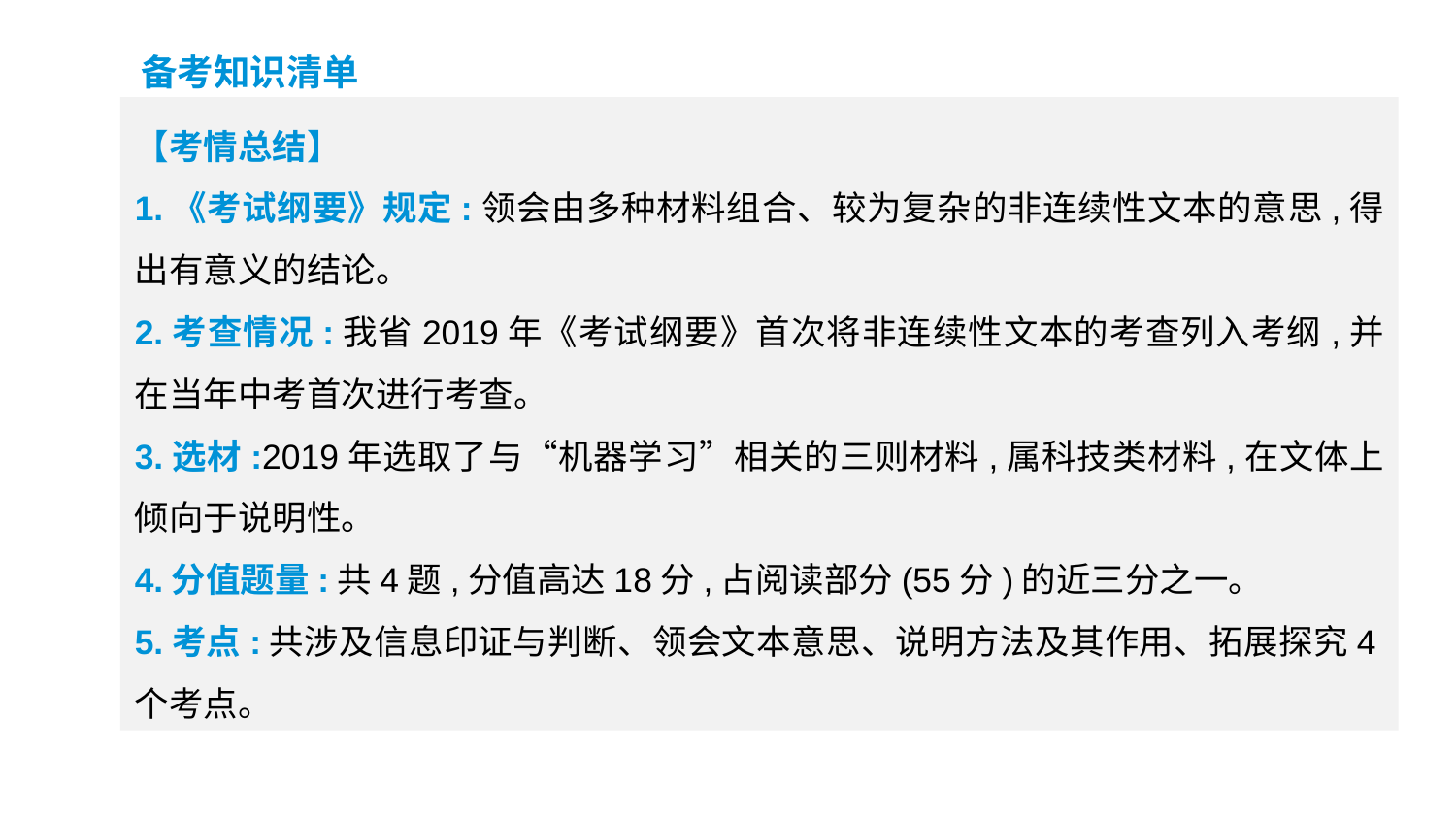

备考知识清单
【考情总结】
1.《考试纲要》规定:领会由多种材料组合、较为复杂的非连续性文本的意思,得出有意义的结论。
2.考查情况:我省2019年《考试纲要》首次将非连续性文本的考查列入考纲,并在当年中考首次进行考查。
3.选材:2019年选取了与“机器学习”相关的三则材料,属科技类材料,在文体上倾向于说明性。
4.分值题量:共4题,分值高达18分,占阅读部分(55分)的近三分之一。
5.考点:共涉及信息印证与判断、领会文本意思、说明方法及其作用、拓展探究4个考点。